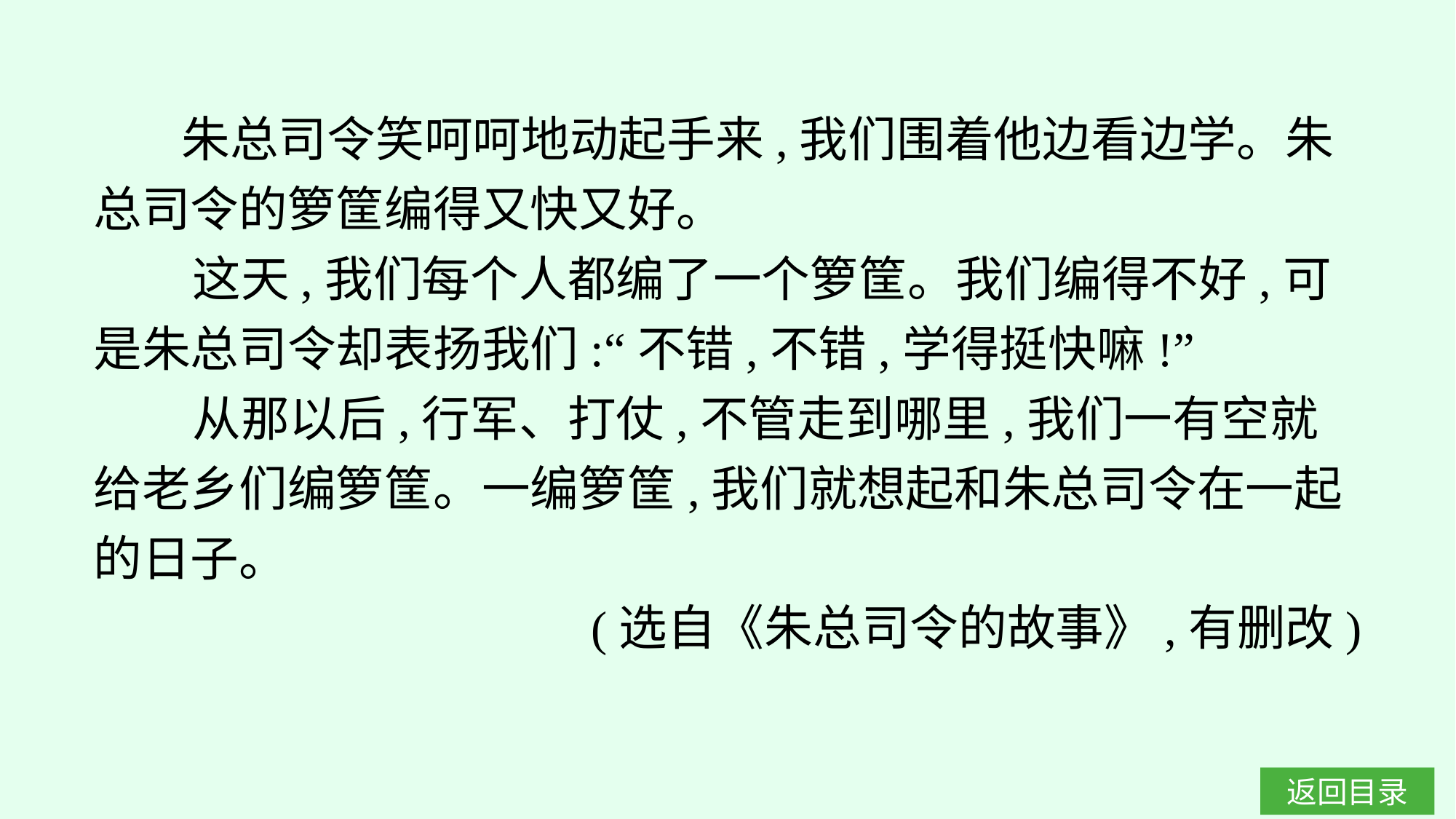

朱总司令笑呵呵地动起手来,我们围着他边看边学。朱总司令的箩筐编得又快又好。
        这天,我们每个人都编了一个箩筐。我们编得不好,可是朱总司令却表扬我们:“不错,不错,学得挺快嘛!”
        从那以后,行军、打仗,不管走到哪里,我们一有空就给老乡们编箩筐。一编箩筐,我们就想起和朱总司令在一起的日子。
(选自《朱总司令的故事》,有删改)